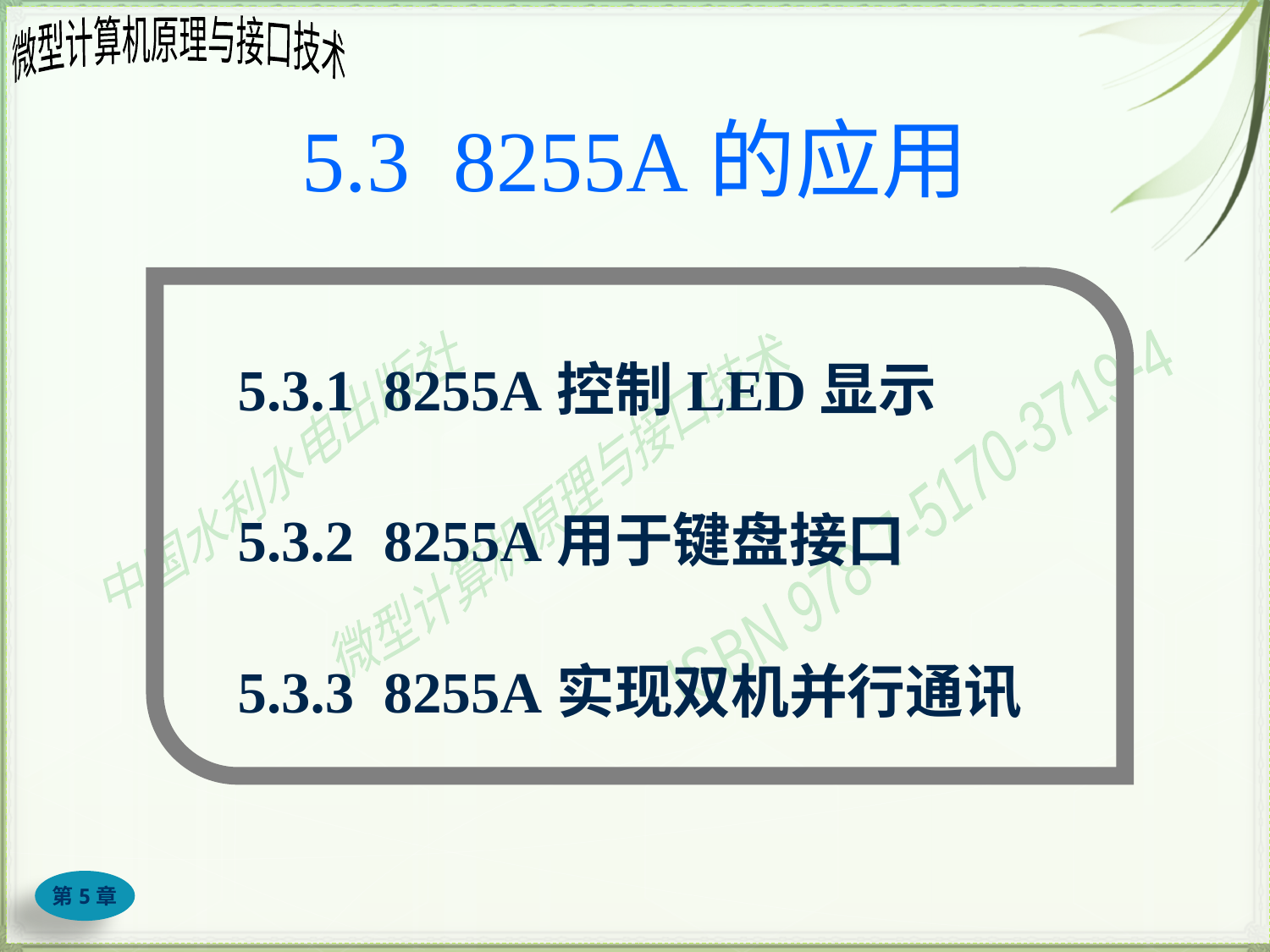

# 5.3  8255A的应用

5.3.1  8255A控制LED显示
5.3.2  8255A用于键盘接口
5.3.3  8255A实现双机并行通讯